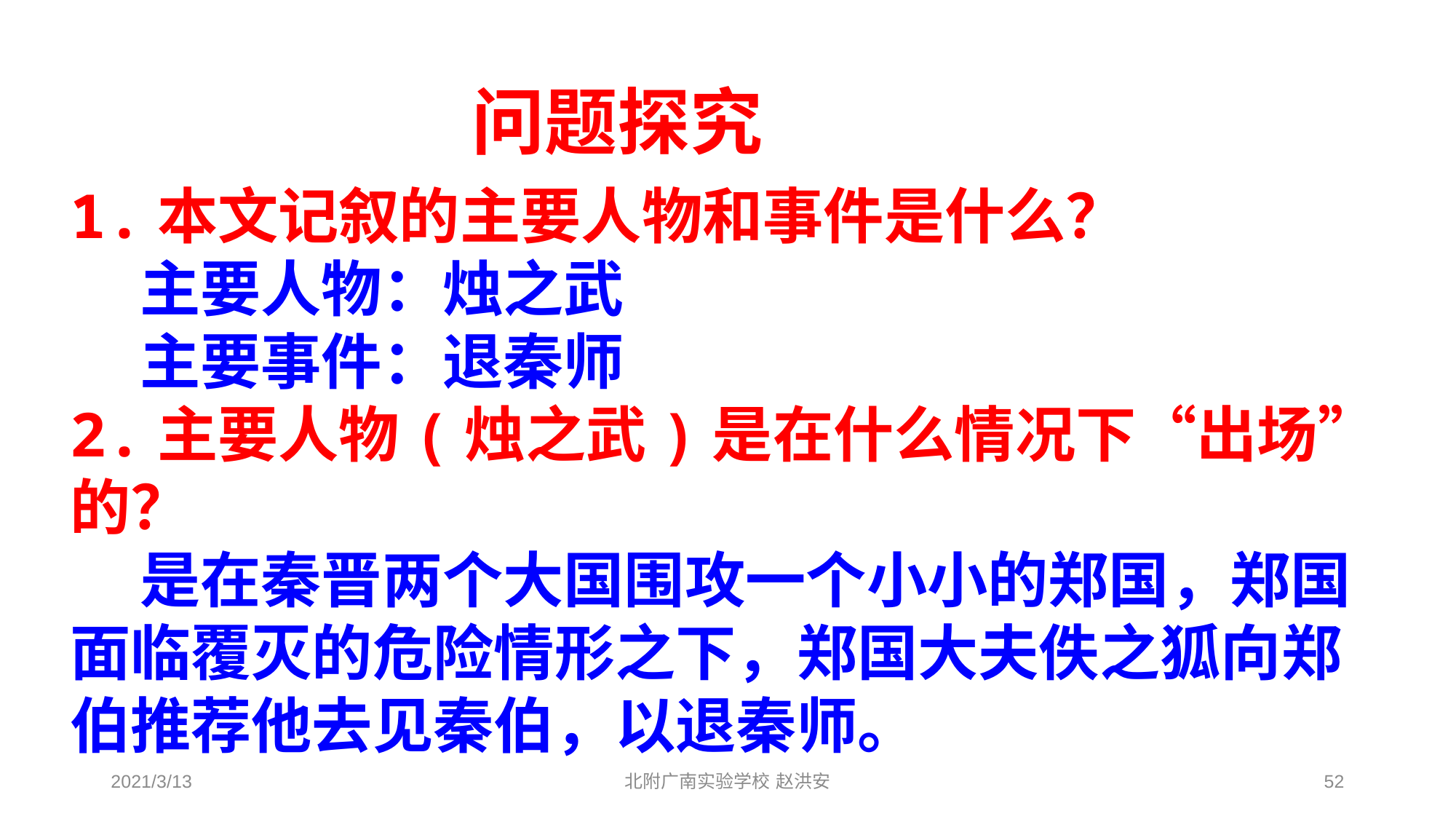

问题探究
1.本文记叙的主要人物和事件是什么？
    主要人物：烛之武
    主要事件：退秦师
2.主要人物(烛之武)是在什么情况下“出场”的？
    是在秦晋两个大国围攻一个小小的郑国，郑国面临覆灭的危险情形之下，郑国大夫佚之狐向郑伯推荐他去见秦伯，以退秦师。
2021/3/13
北附广南实验学校 赵洪安
52